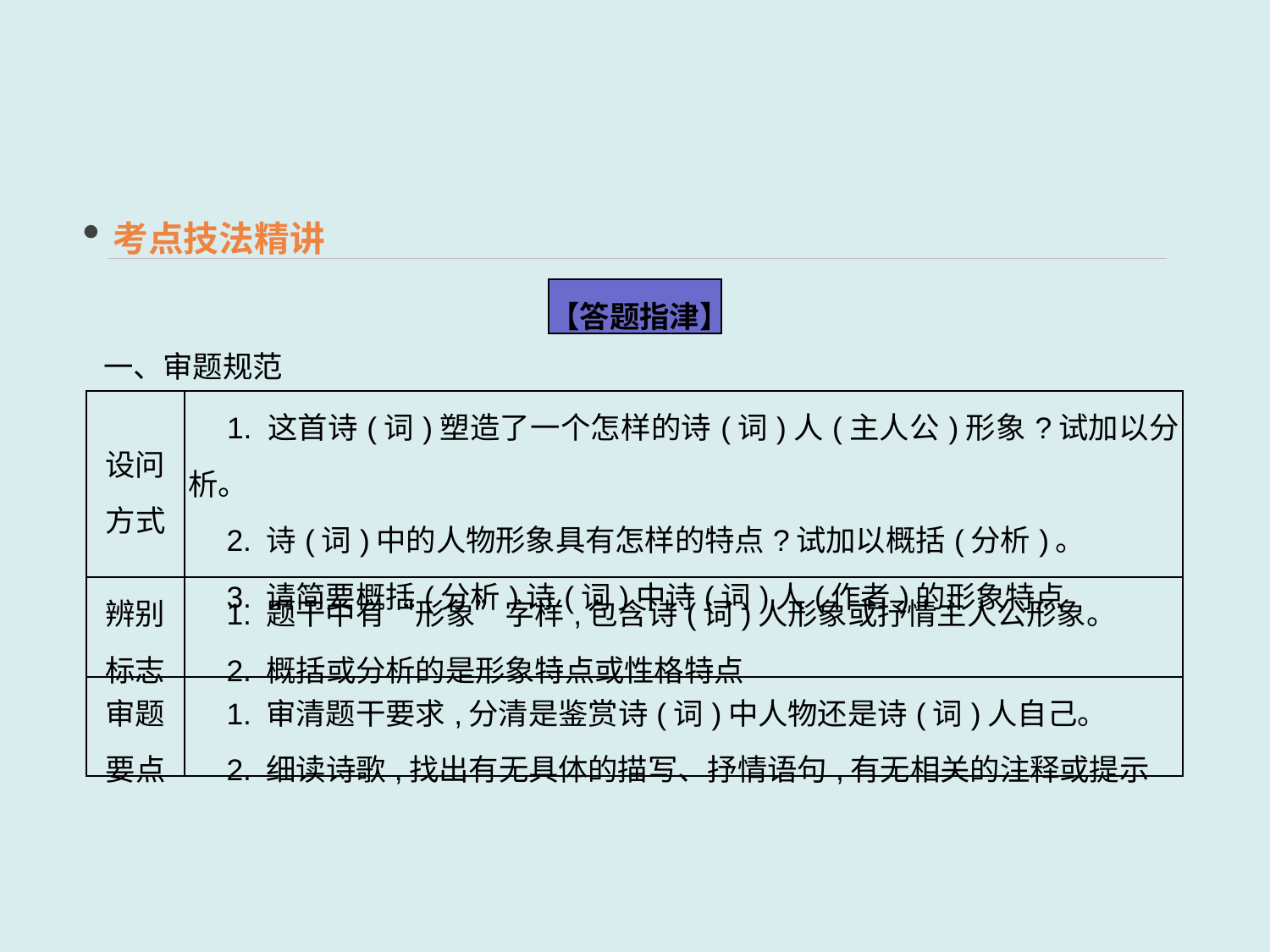

考点技法精讲

【答题指津】

一、审题规范
| 设问 方式 | 1. 这首诗(词)塑造了一个怎样的诗(词)人(主人公)形象?试加以分析。 　2. 诗(词)中的人物形象具有怎样的特点?试加以概括(分析)。 　3. 请简要概括(分析)诗(词)中诗(词)人(作者)的形象特点 |
| --- | --- |
| 辨别 标志 | 1. 题干中有“形象”字样,包含诗(词)人形象或抒情主人公形象。 　2. 概括或分析的是形象特点或性格特点 |
| 审题 要点 | 1. 审清题干要求,分清是鉴赏诗(词)中人物还是诗(词)人自己。 　2. 细读诗歌,找出有无具体的描写、抒情语句,有无相关的注释或提示 |